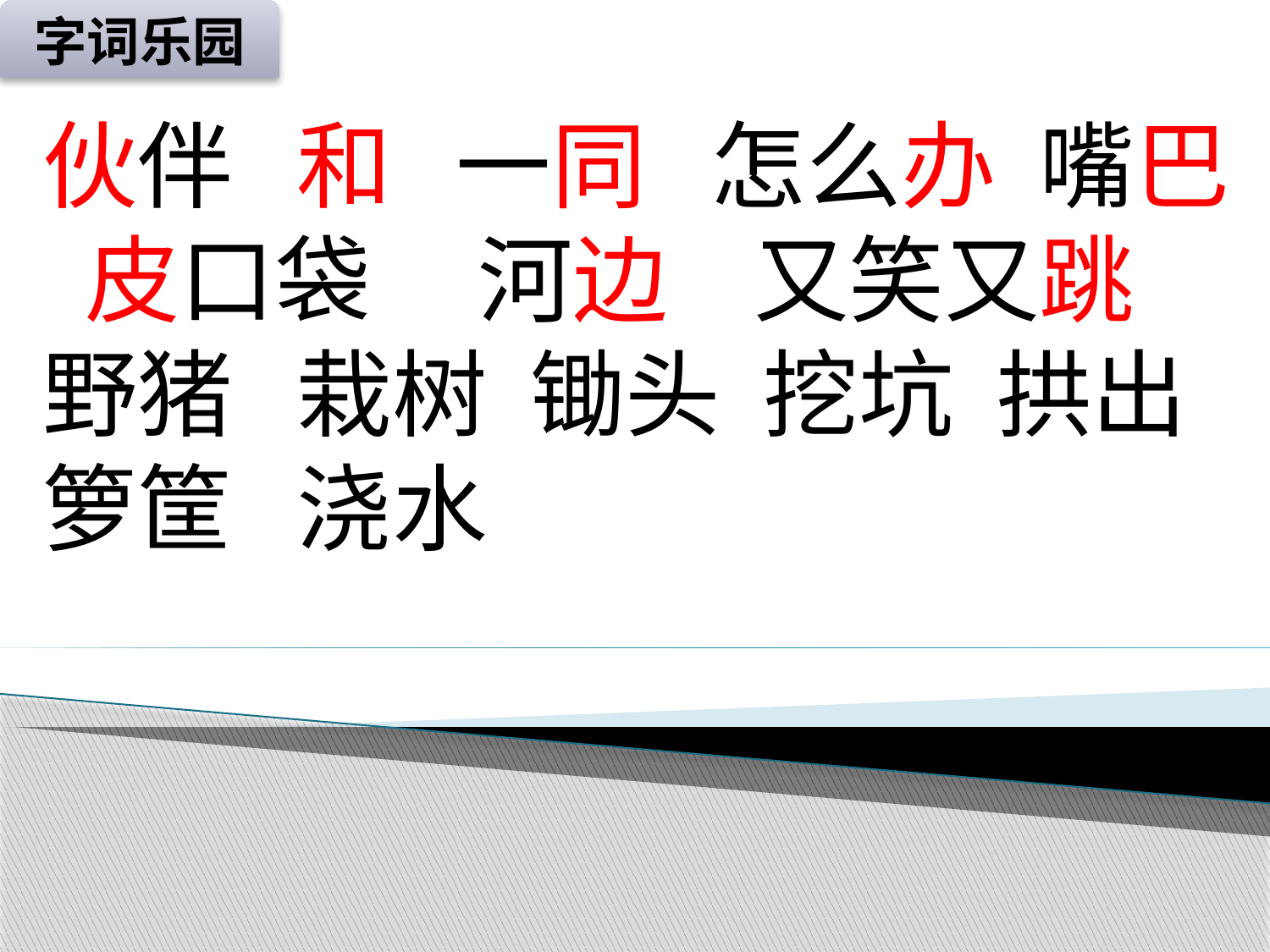

字词乐园
伙伴   和   一同   怎么办  嘴巴    皮口袋     河边    又笑又跳    野猪   栽树  锄头  挖坑  拱出   箩筐   浇水